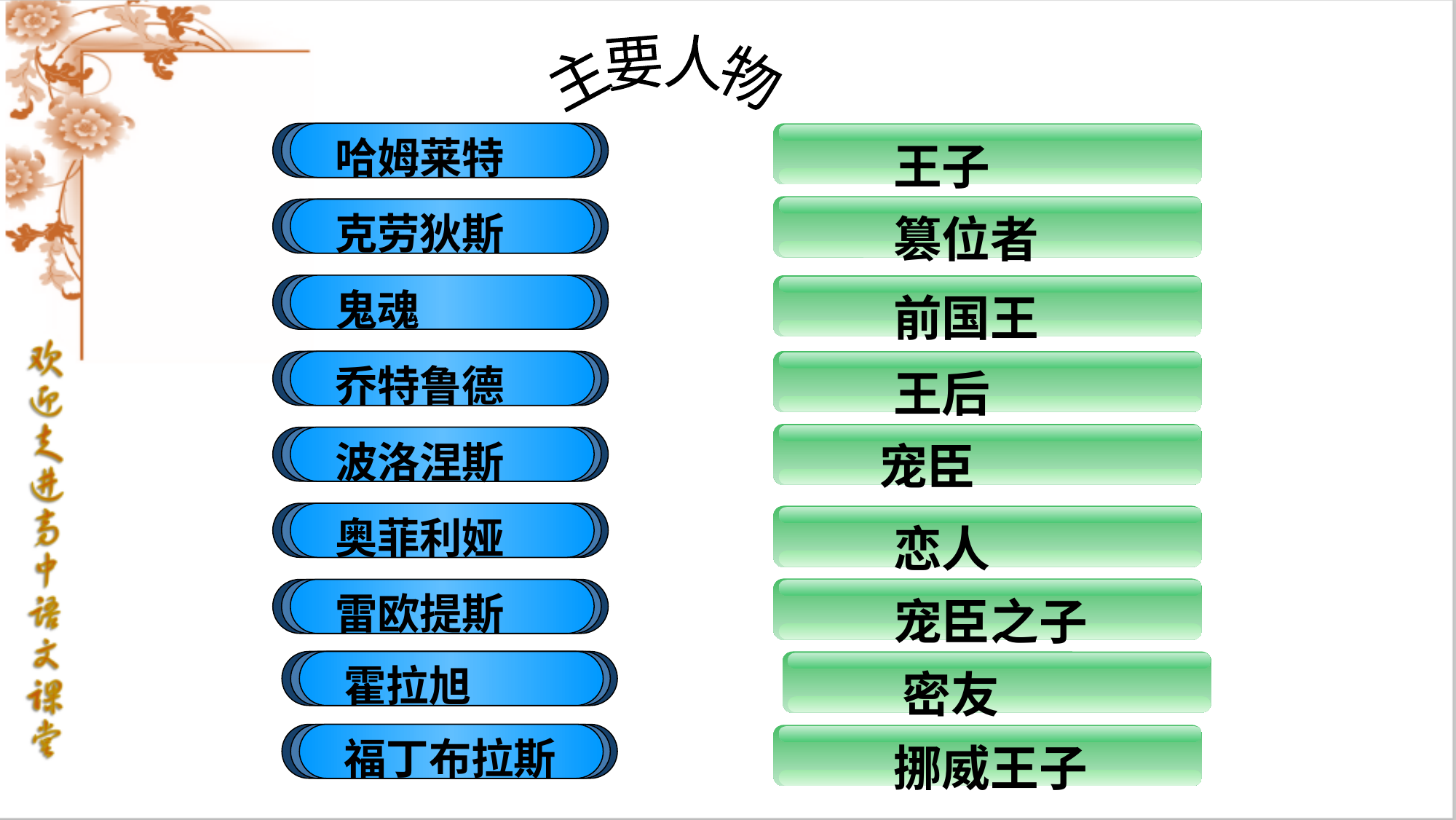

主要人物

哈姆莱特

克劳狄斯

鬼魂

乔特鲁德

波洛涅斯

奥菲利娅

雷欧提斯

霍拉旭

福丁布拉斯

王子

篡位者

前国王

王后

宠臣

恋人

宠臣之子

密友

挪威王子